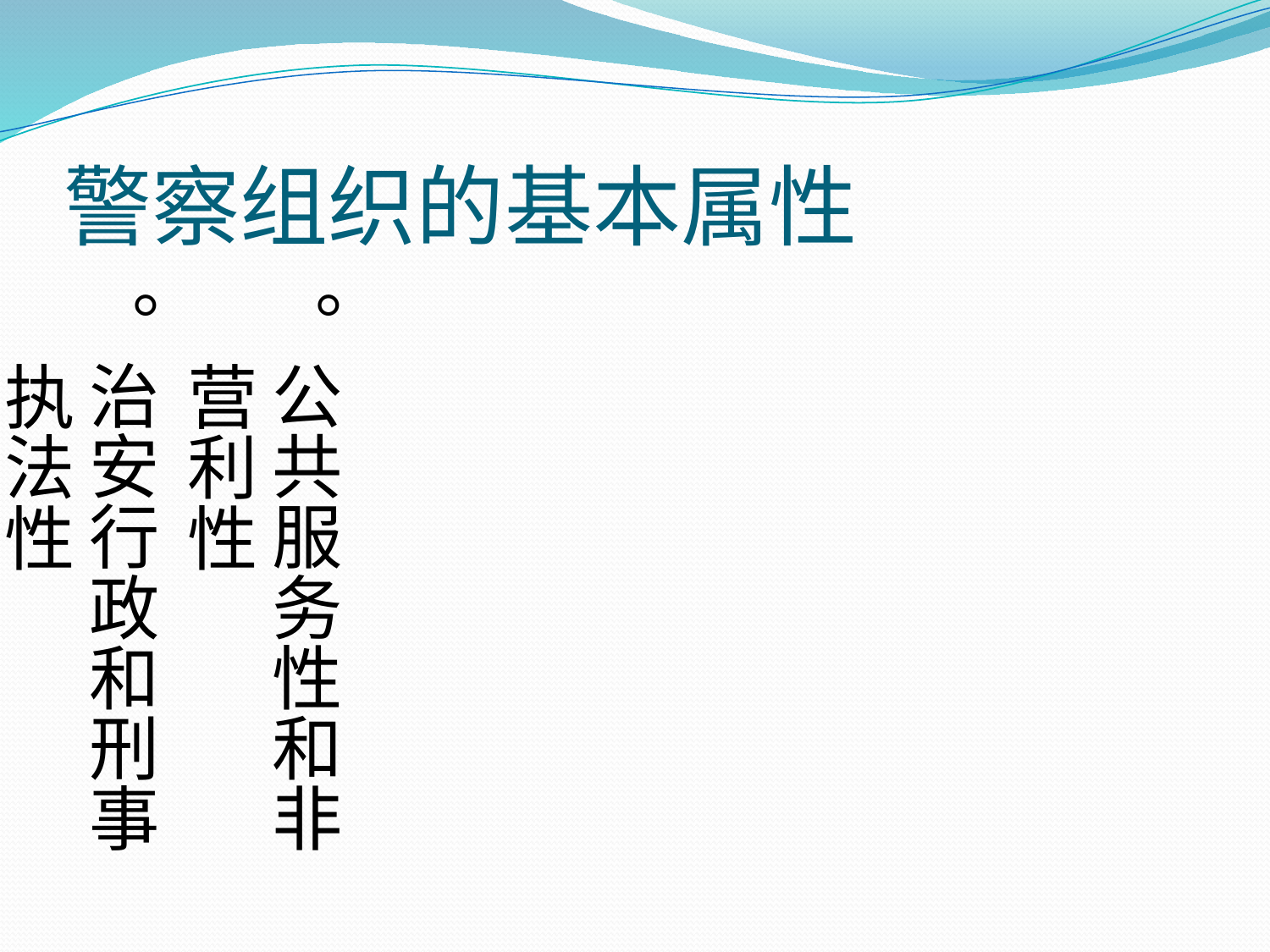

# 警察组织的基本属性
。公共服务性和非营利性
。治安行政和刑事执法性
。政治性和阶级性
。广泛性和复杂性
。独占性和权威性